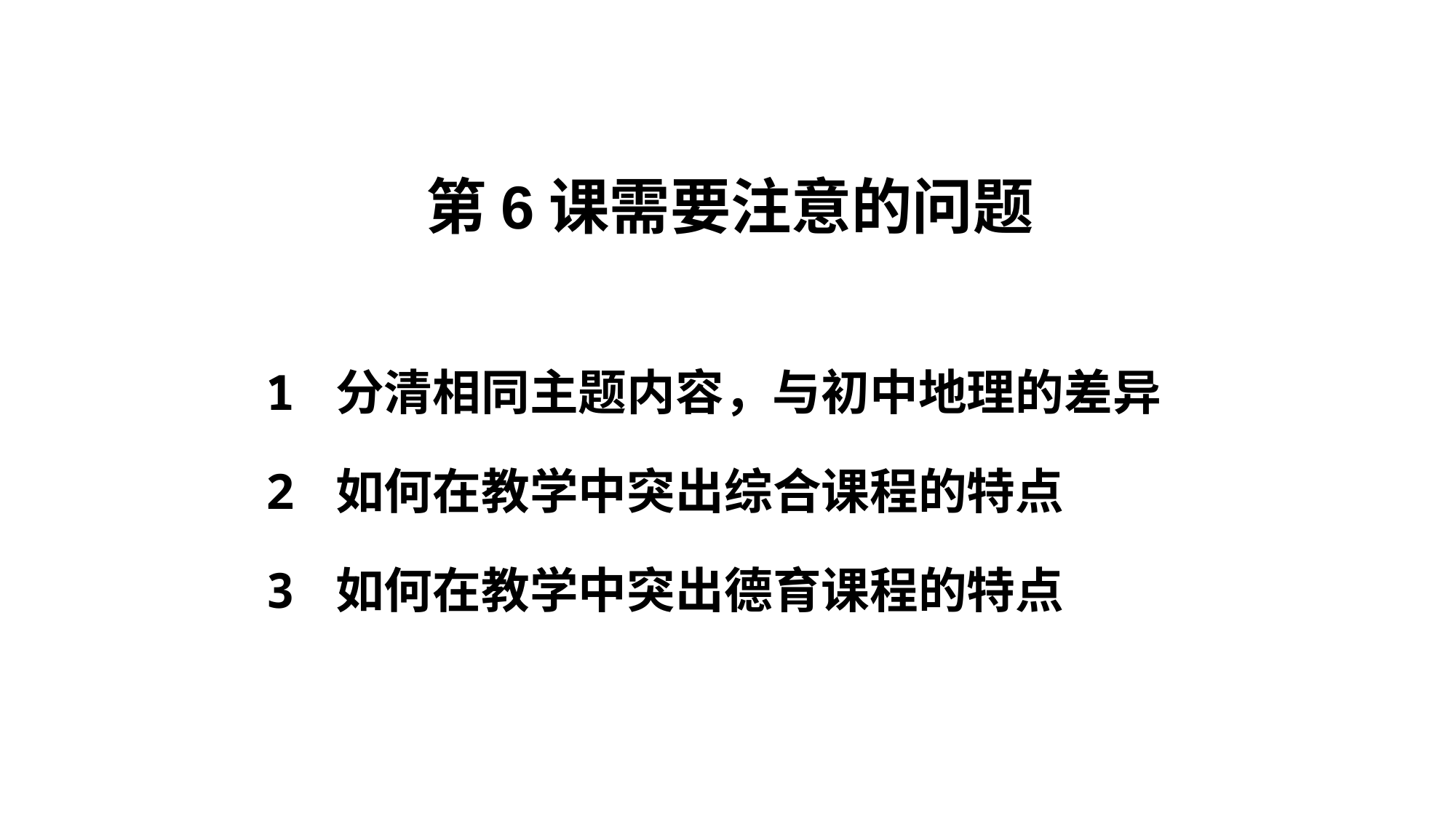

第6课需要注意的问题
1 分清相同主题内容，与初中地理的差异
2 如何在教学中突出综合课程的特点
3 如何在教学中突出德育课程的特点